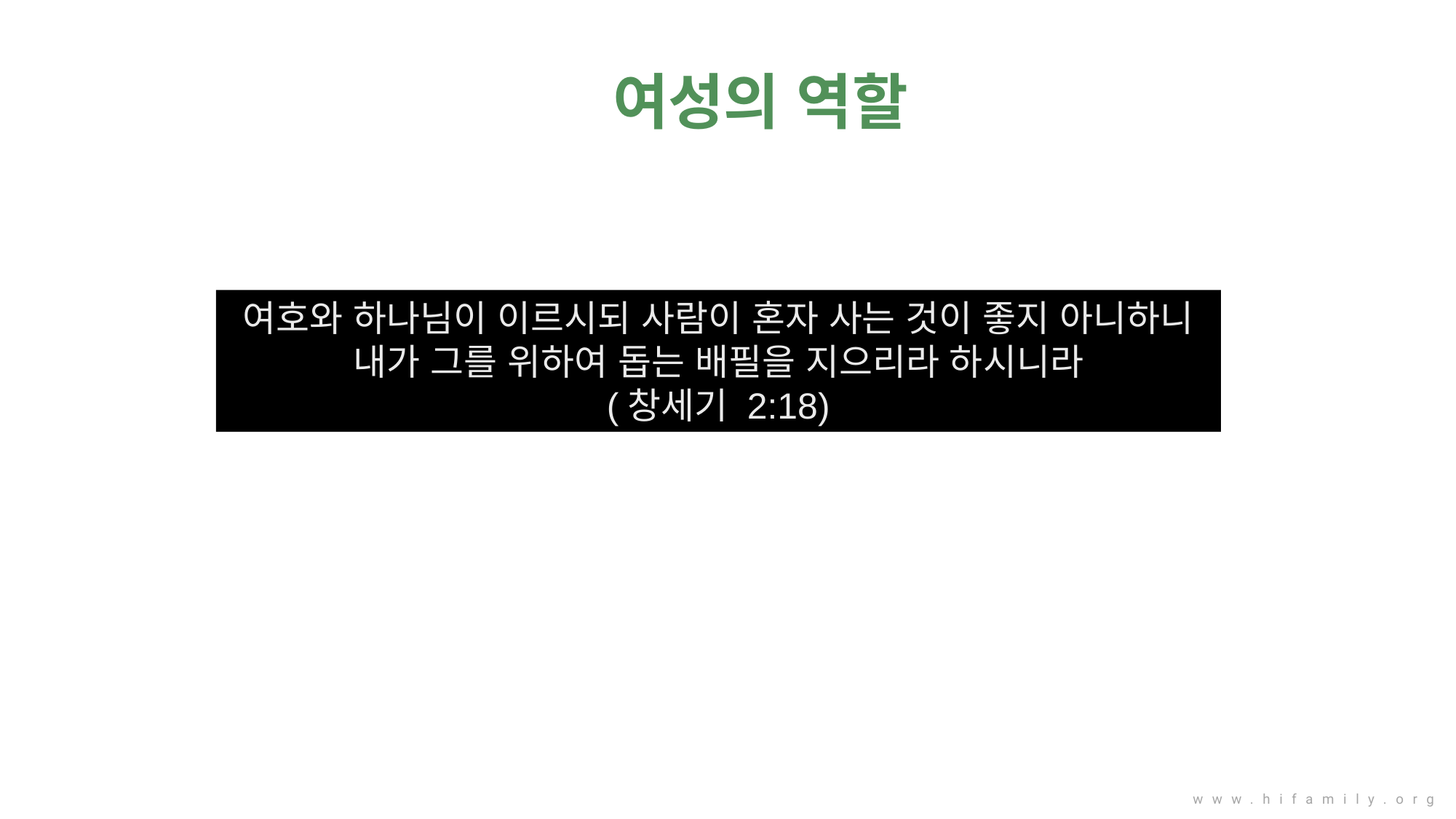

여성의 역할

여호와 하나님이 이르시되 사람이 혼자 사는 것이 좋지 아니하니 내가 그를 위하여 돕는 배필을 지으리라 하시니라
(창세기 2:18)
www.hifamily.org